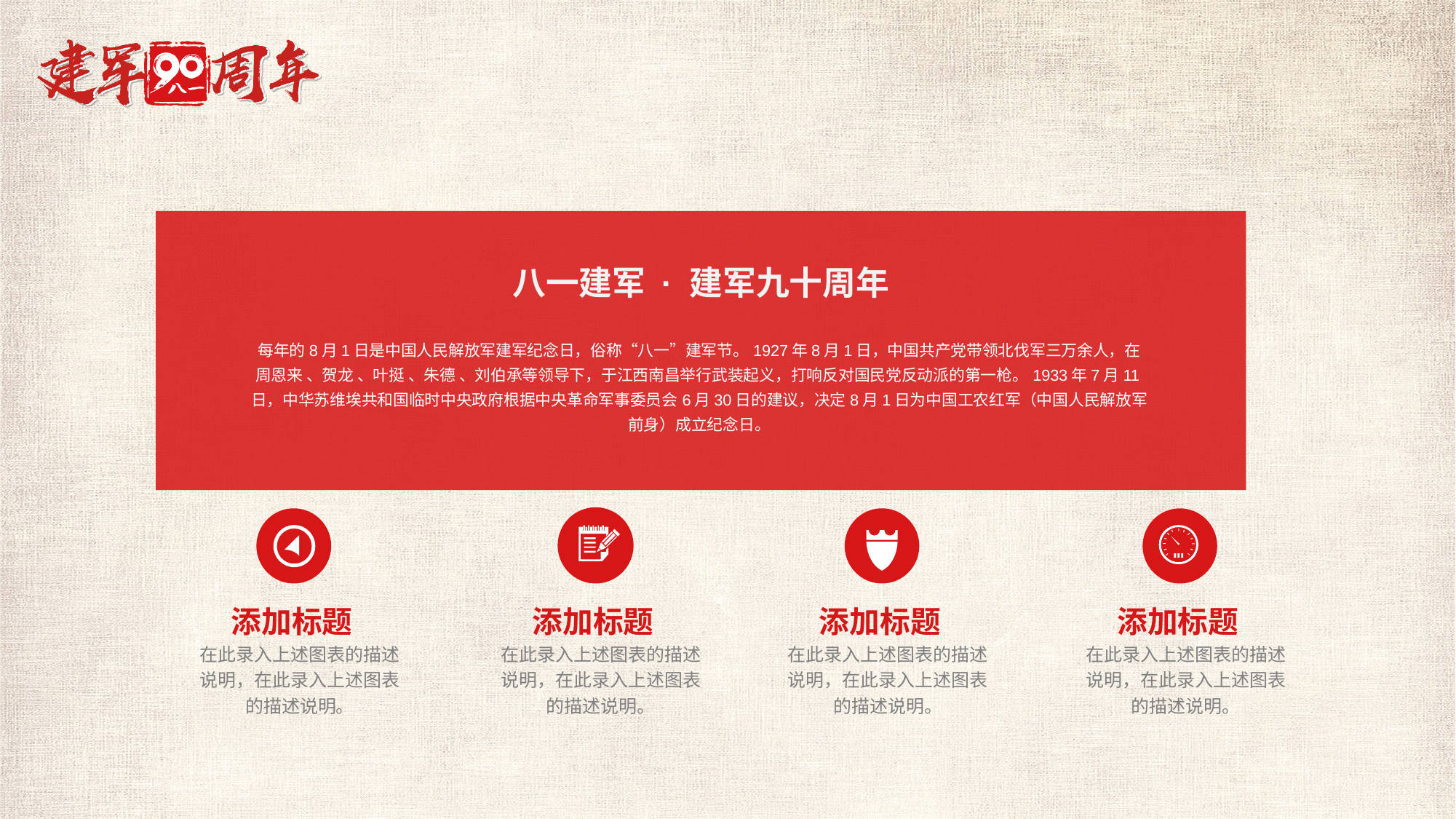

八一建军 · 建军九十周年
每年的8月1日是中国人民解放军建军纪念日，俗称“八一”建军节。1927年8月1日，中国共产党带领北伐军三万余人，在周恩来 、贺龙 、叶挺 、朱德 、刘伯承等领导下，于江西南昌举行武装起义，打响反对国民党反动派的第一枪。1933年7月11日，中华苏维埃共和国临时中央政府根据中央革命军事委员会6月30日的建议，决定8月1日为中国工农红军（中国人民解放军前身）成立纪念日。

添加标题
添加标题
添加标题
添加标题
在此录入上述图表的描述说明，在此录入上述图表的描述说明。
在此录入上述图表的描述说明，在此录入上述图表的描述说明。
在此录入上述图表的描述说明，在此录入上述图表的描述说明。
在此录入上述图表的描述说明，在此录入上述图表的描述说明。